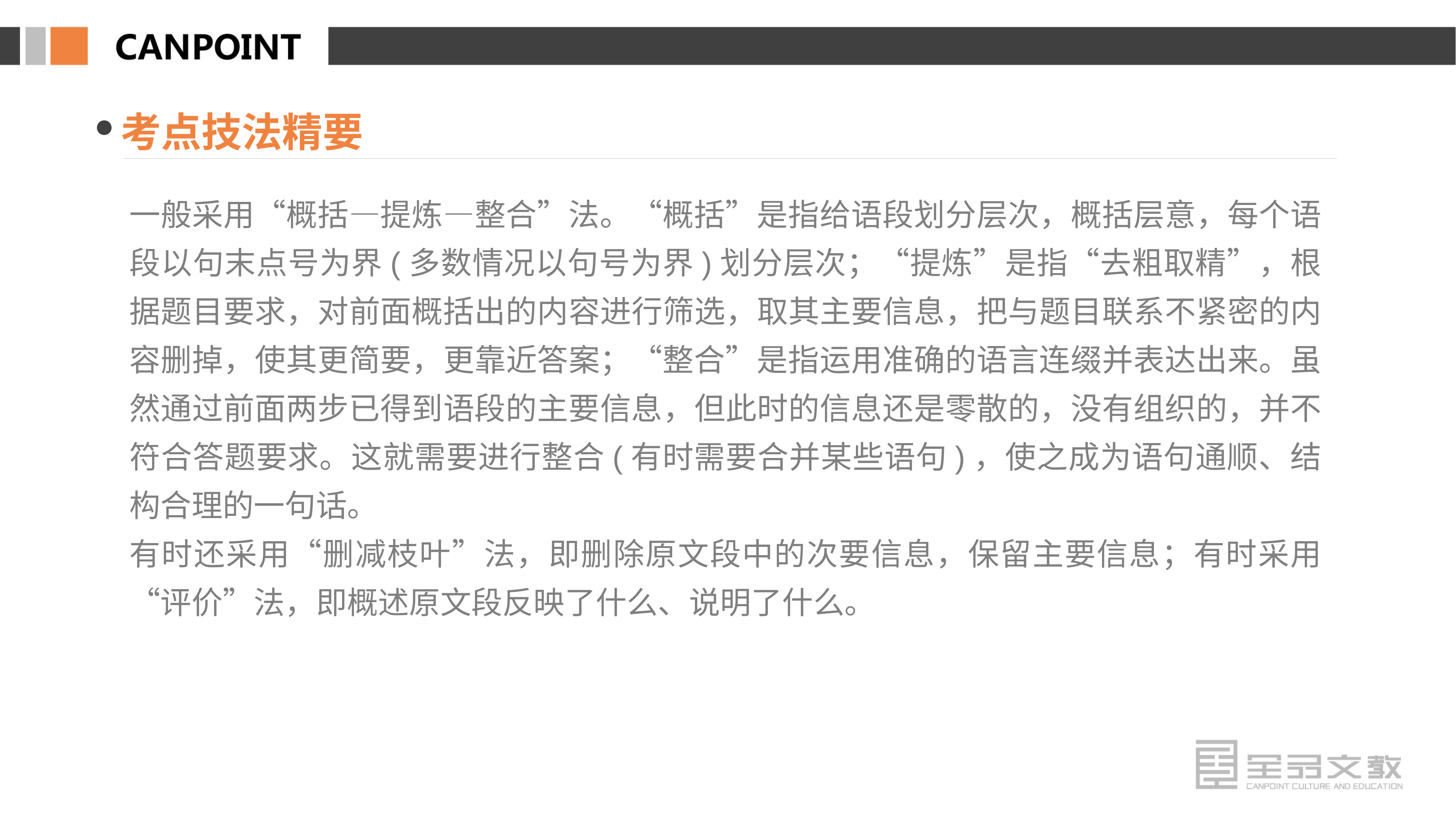

考点技法精要

一般采用“概括—提炼—整合”法。“概括”是指给语段划分层次，概括层意，每个语段以句末点号为界(多数情况以句号为界)划分层次；“提炼”是指“去粗取精”，根据题目要求，对前面概括出的内容进行筛选，取其主要信息，把与题目联系不紧密的内容删掉，使其更简要，更靠近答案；“整合”是指运用准确的语言连缀并表达出来。虽然通过前面两步已得到语段的主要信息，但此时的信息还是零散的，没有组织的，并不符合答题要求。这就需要进行整合(有时需要合并某些语句)，使之成为语句通顺、结构合理的一句话。
有时还采用“删减枝叶”法，即删除原文段中的次要信息，保留主要信息；有时采用“评价”法，即概述原文段反映了什么、说明了什么。